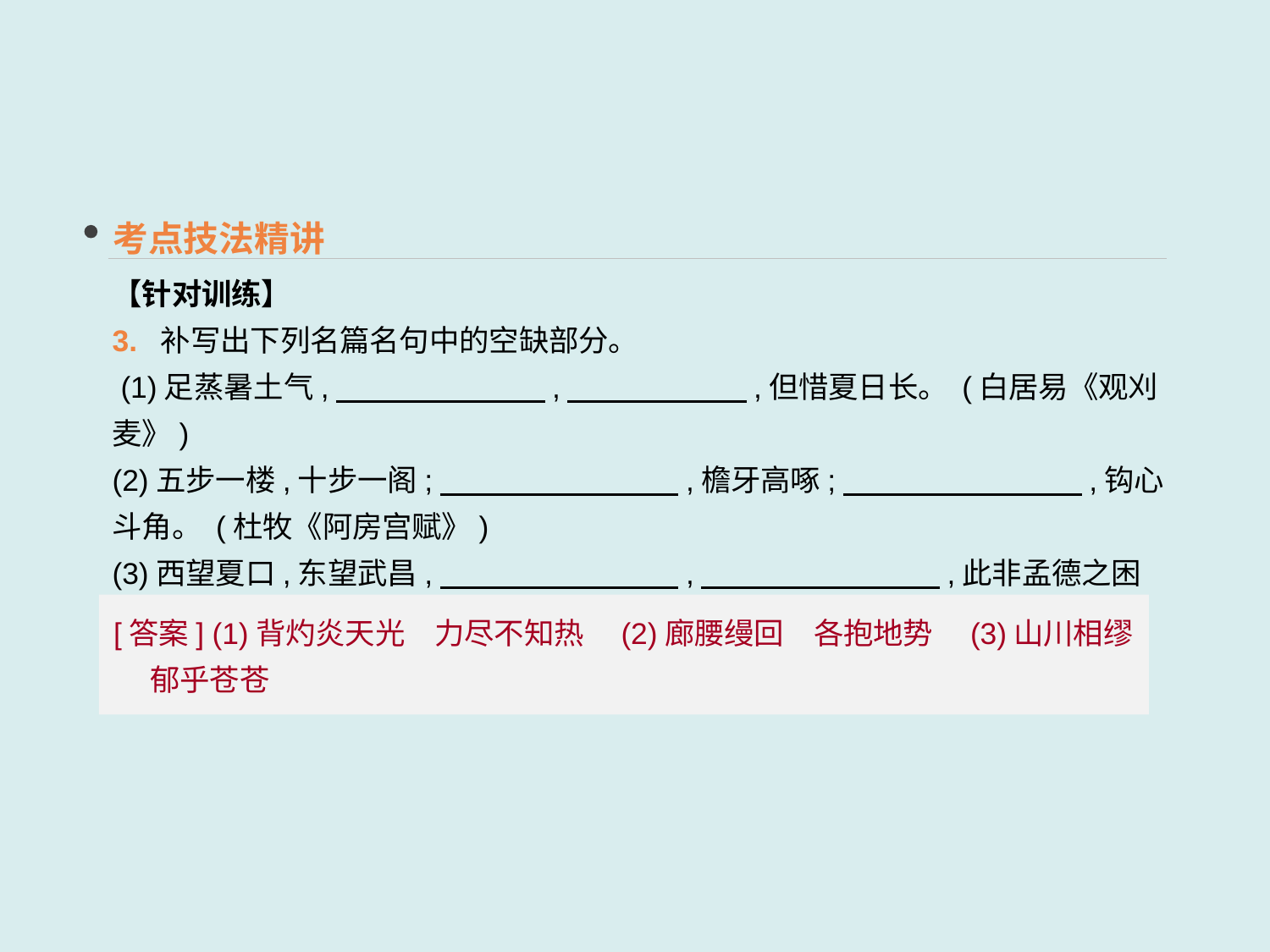

考点技法精讲

【针对训练】
3.  补写出下列名篇名句中的空缺部分。
 (1)足蒸暑土气,　　　　　　　,　　　　　　,但惜夏日长。 (白居易《观刈麦》)
(2)五步一楼,十步一阁;　　　　　　　　,檐牙高啄;　　　　　　　　,钩心斗角。 (杜牧《阿房宫赋》)
(3)西望夏口,东望武昌,　　　　　　　　,　　　　　　　　,此非孟德之困于周郎者乎? (苏轼《赤壁赋》)

[答案] (1)背灼炎天光　力尽不知热　(2)廊腰缦回　各抱地势　(3)山川相缪　 郁乎苍苍